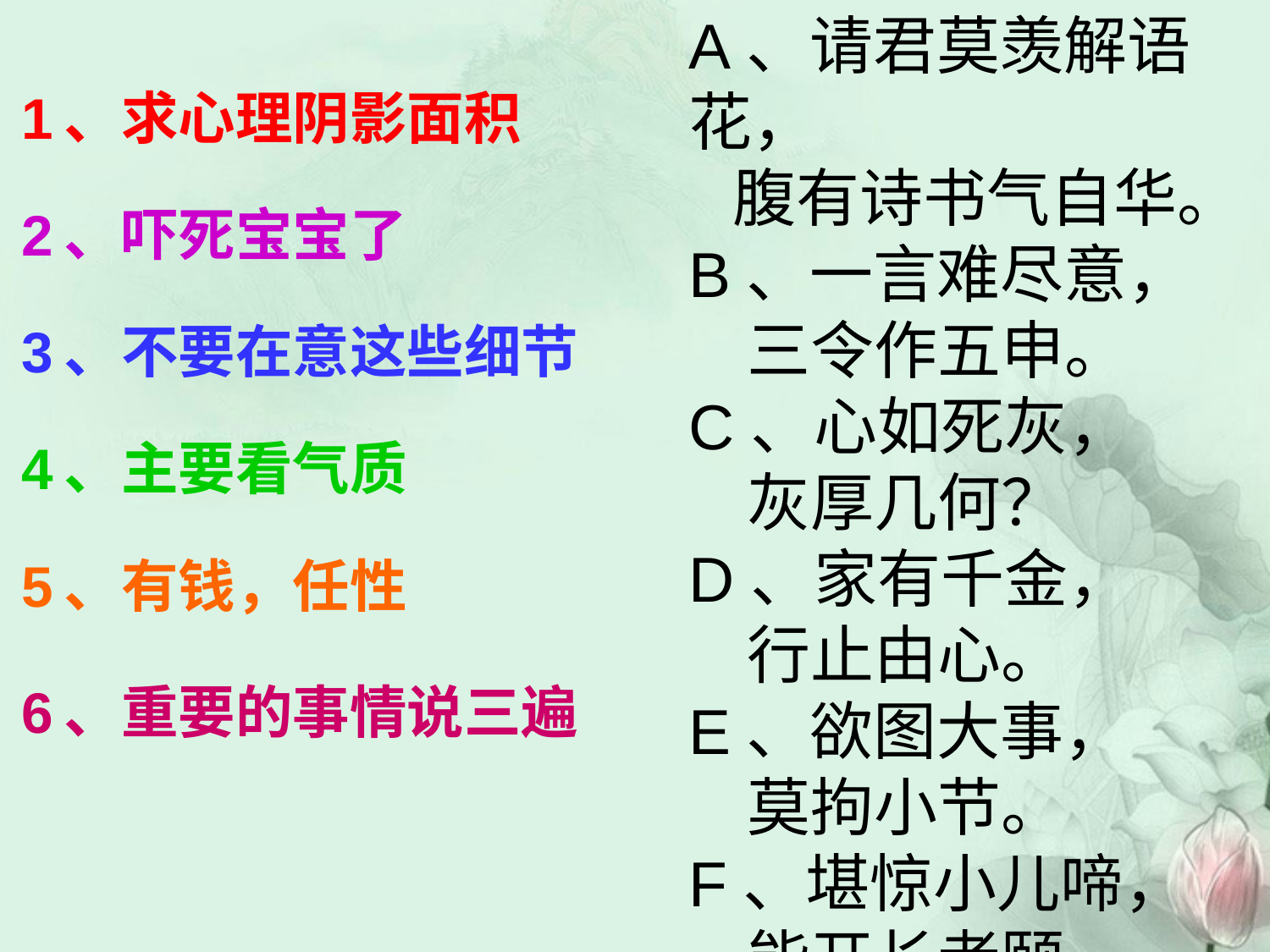

A、请君莫羡解语花，
  腹有诗书气自华。
B、一言难尽意，
   三令作五申。
C、心如死灰，
   灰厚几何？
D、家有千金，
   行止由心。
E、欲图大事，
   莫拘小节。
F、堪惊小儿啼，
   能开长者颐。

1、求心理阴影面积
2、吓死宝宝了
3、不要在意这些细节
4、主要看气质
5、有钱，任性
6、重要的事情说三遍